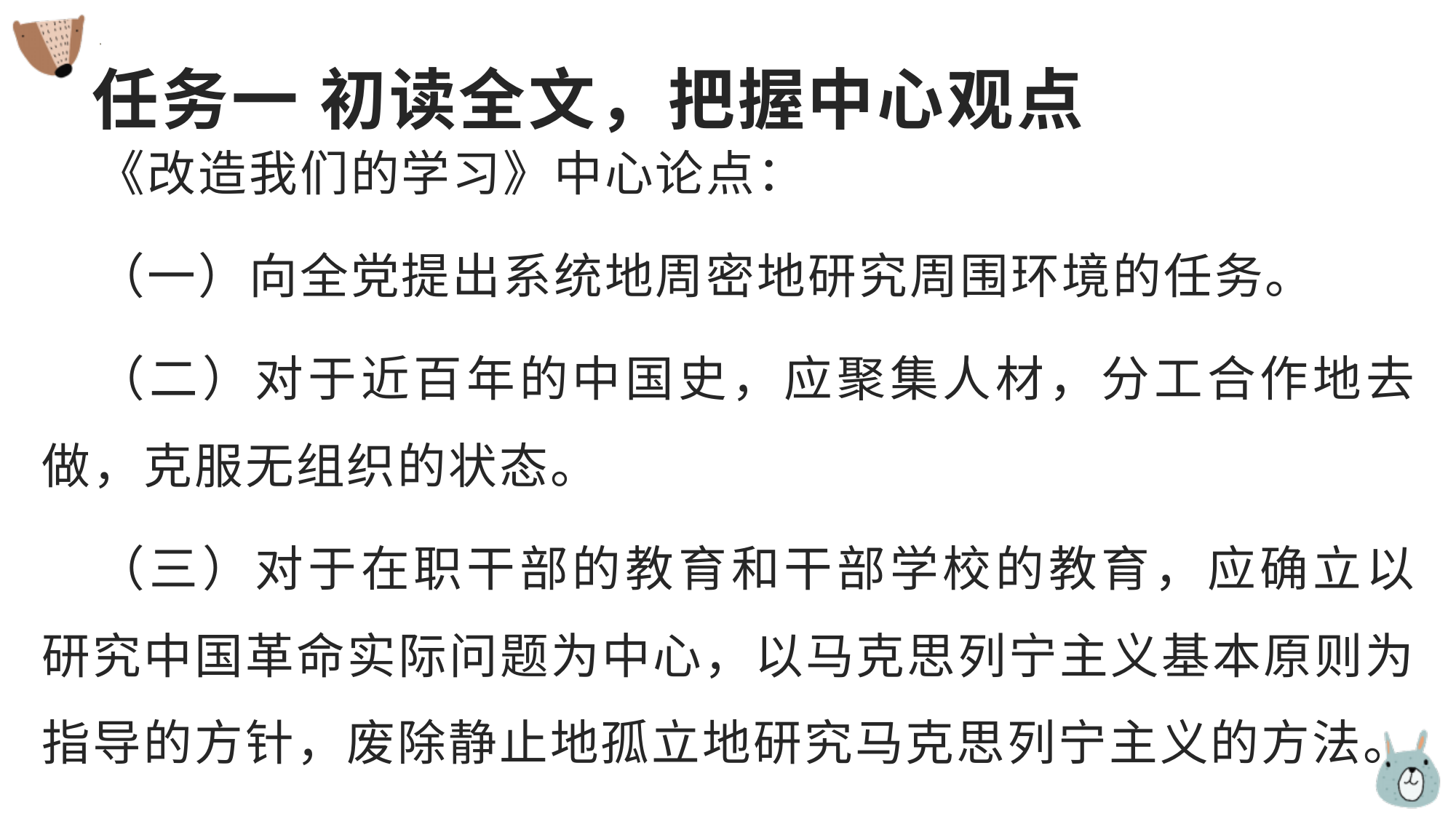

# 任务一 初读全文，把握中心观点
《改造我们的学习》中心论点：
（一）向全党提出系统地周密地研究周围环境的任务。
（二）对于近百年的中国史，应聚集人材，分工合作地去做，克服无组织的状态。
（三）对于在职干部的教育和干部学校的教育，应确立以研究中国革命实际问题为中心，以马克思列宁主义基本原则为指导的方针，废除静止地孤立地研究马克思列宁主义的方法。